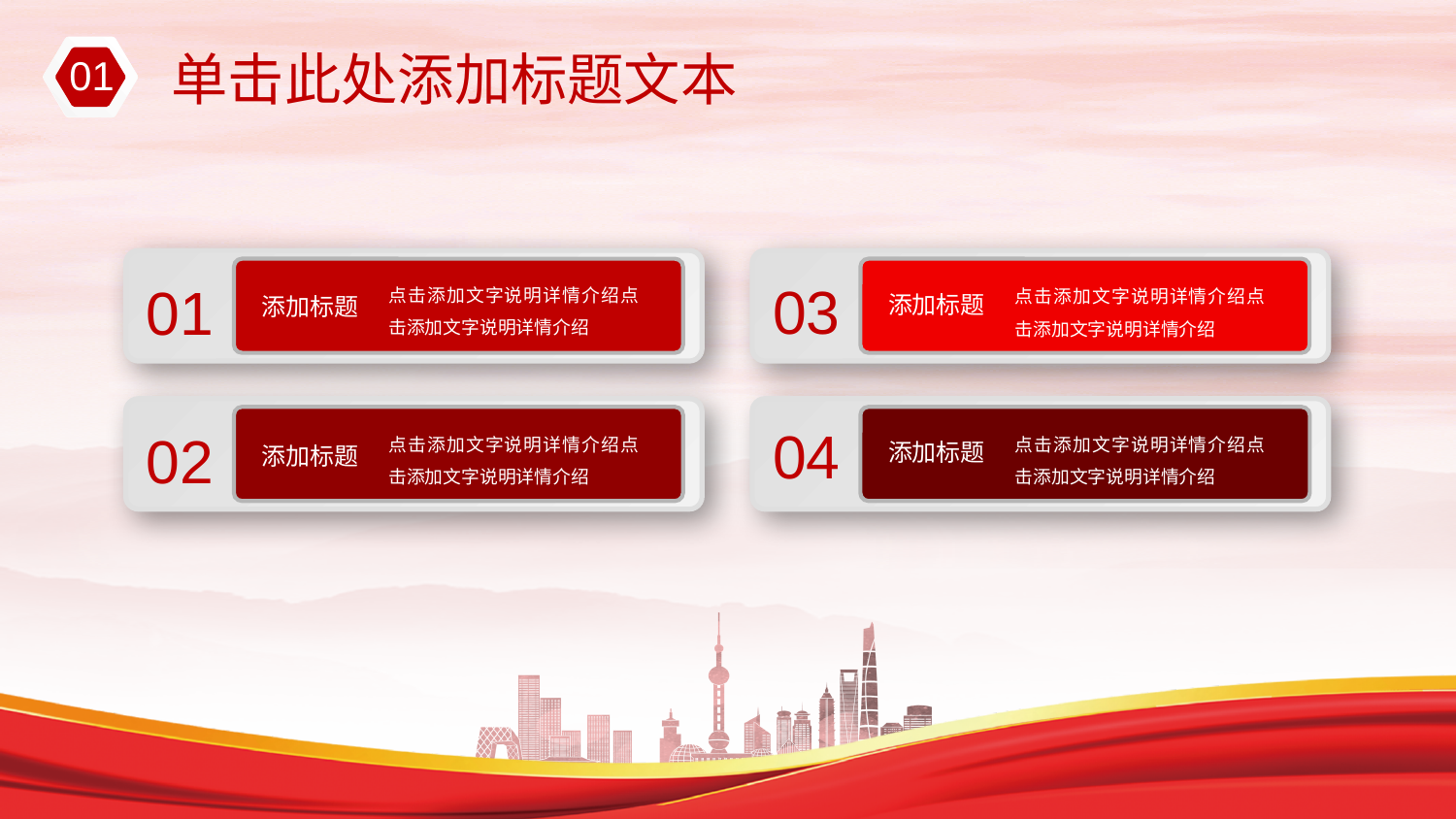

01

单击此处添加标题文本

点击添加文字说明详情介绍点击添加文字说明详情介绍
添加标题
01

03
点击添加文字说明详情介绍点击添加文字说明详情介绍
添加标题

点击添加文字说明详情介绍点击添加文字说明详情介绍
添加标题
02

04
点击添加文字说明详情介绍点击添加文字说明详情介绍
添加标题